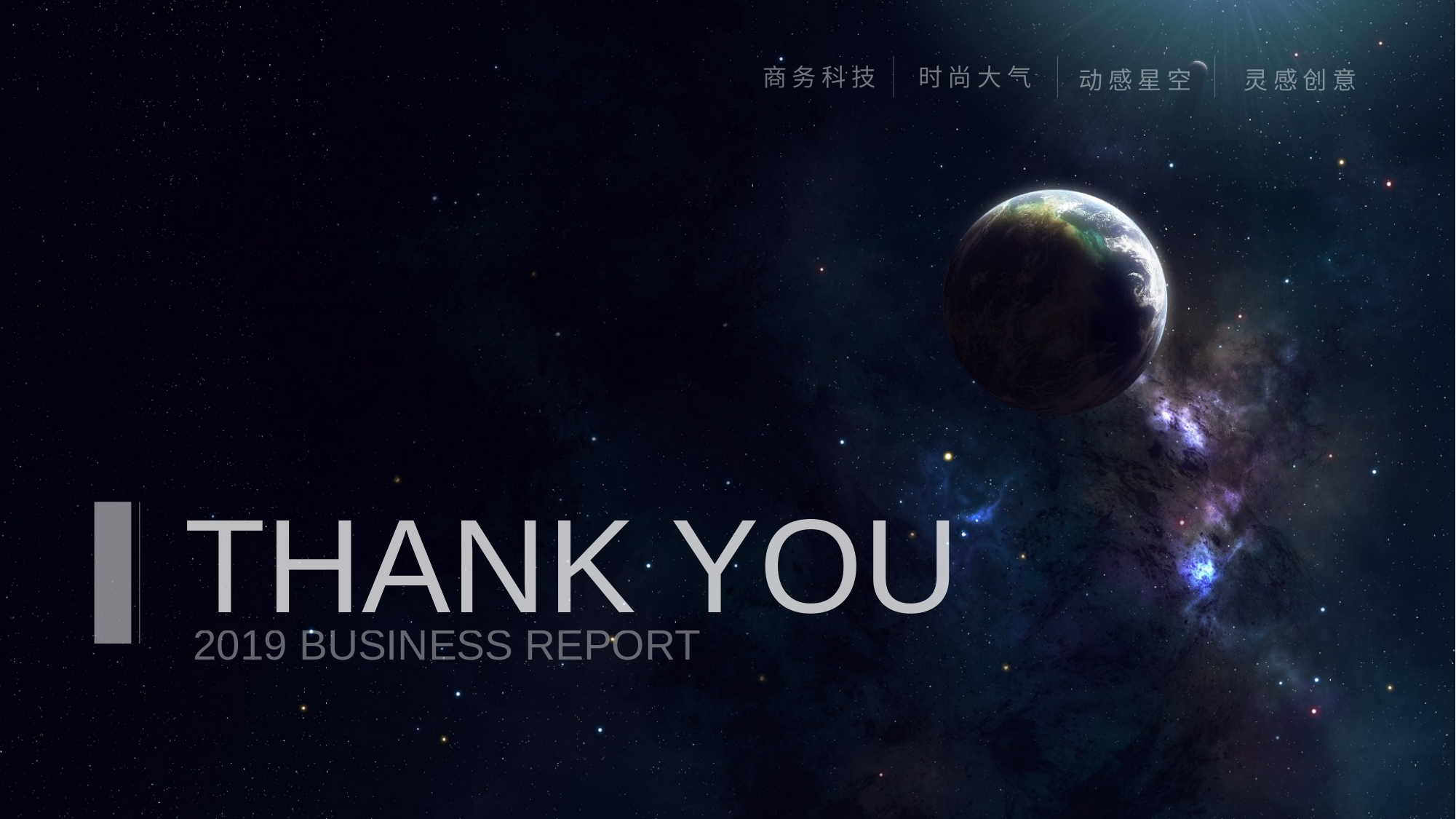

商 务 科 技
时 尚 大 气
动 感 星 空
灵 感 创 意
THANK YOU

2019 BUSINESS REPORT